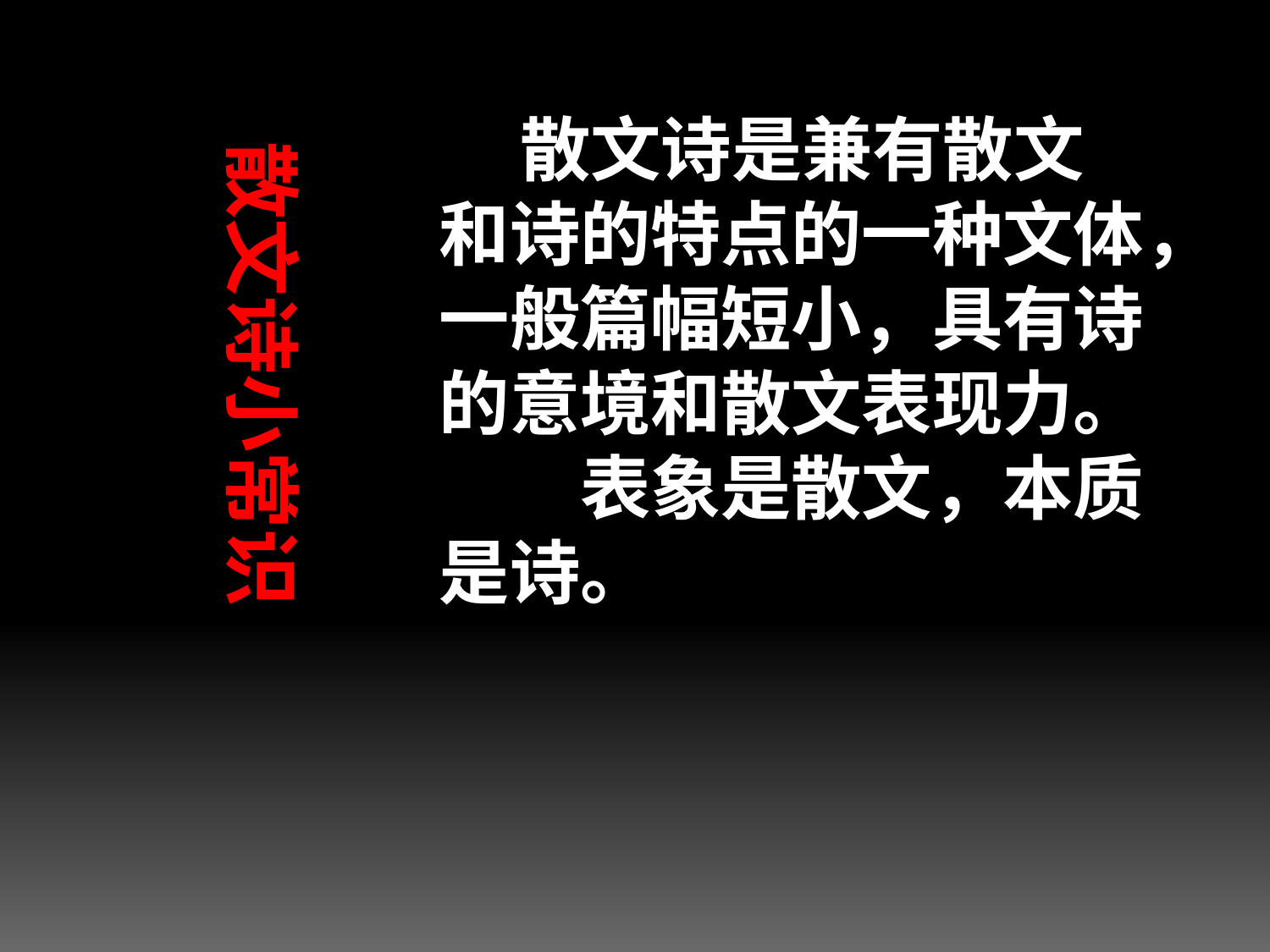

散文诗是兼有散文和诗的特点的一种文体，一般篇幅短小，具有诗的意境和散文表现力。
　　表象是散文，本质是诗。
散文诗小常识